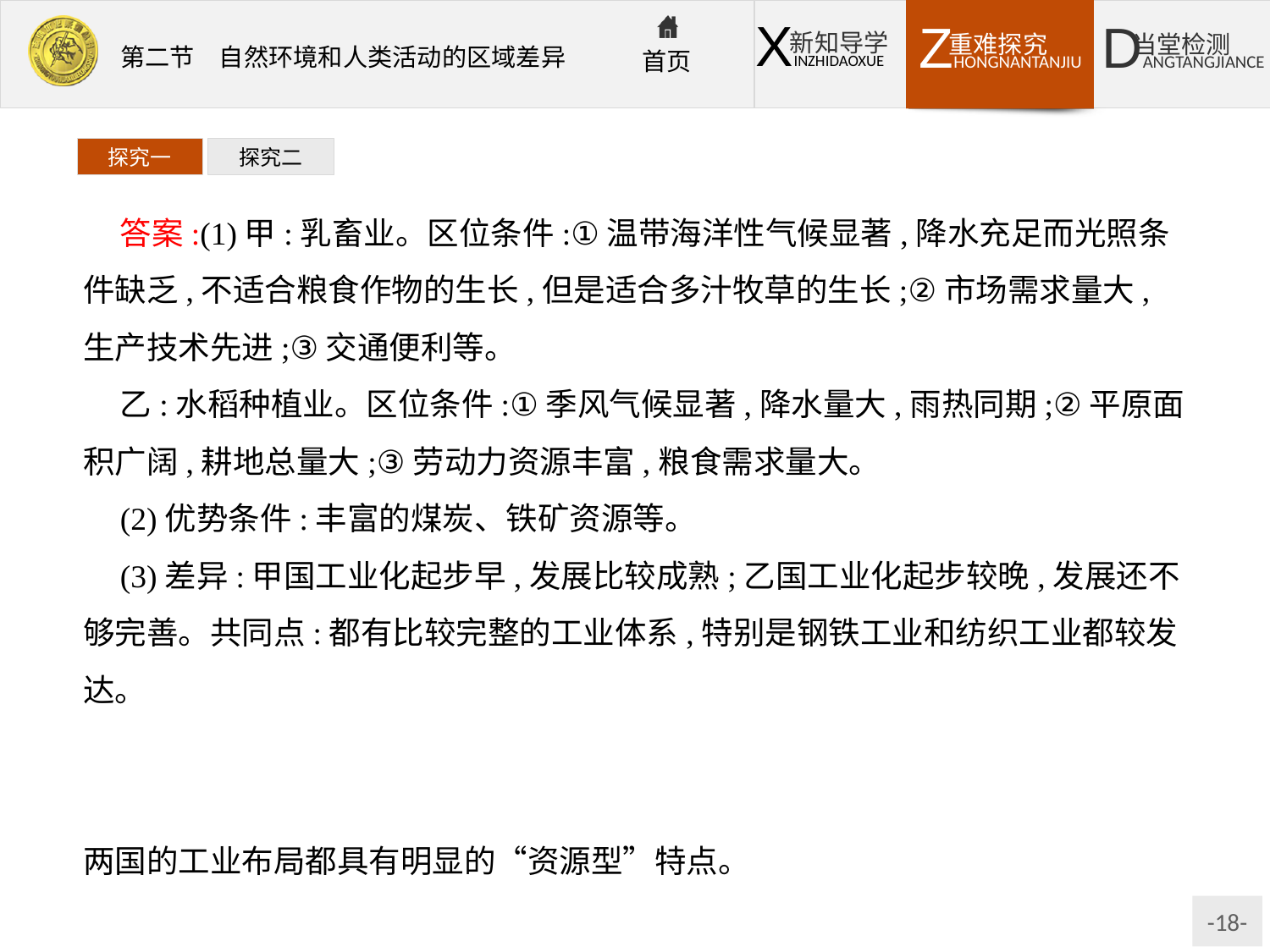

探究一
探究二
答案:(1)甲:乳畜业。区位条件:①温带海洋性气候显著,降水充足而光照条件缺乏,不适合粮食作物的生长,但是适合多汁牧草的生长;②市场需求量大,生产技术先进;③交通便利等。
乙:水稻种植业。区位条件:①季风气候显著,降水量大,雨热同期;②平原面积广阔,耕地总量大;③劳动力资源丰富,粮食需求量大。
(2)优势条件:丰富的煤炭、铁矿资源等。
(3)差异:甲国工业化起步早,发展比较成熟;乙国工业化起步较晚,发展还不够完善。共同点:都有比较完整的工业体系,特别是钢铁工业和纺织工业都较发达。
延伸思考英国和印度的工业布局都具有什么特点?
提示英国的煤、铁、石油等资源丰富,印度的煤、铁、锰等资源丰富;因此,两国的工业布局都具有明显的“资源型”特点。